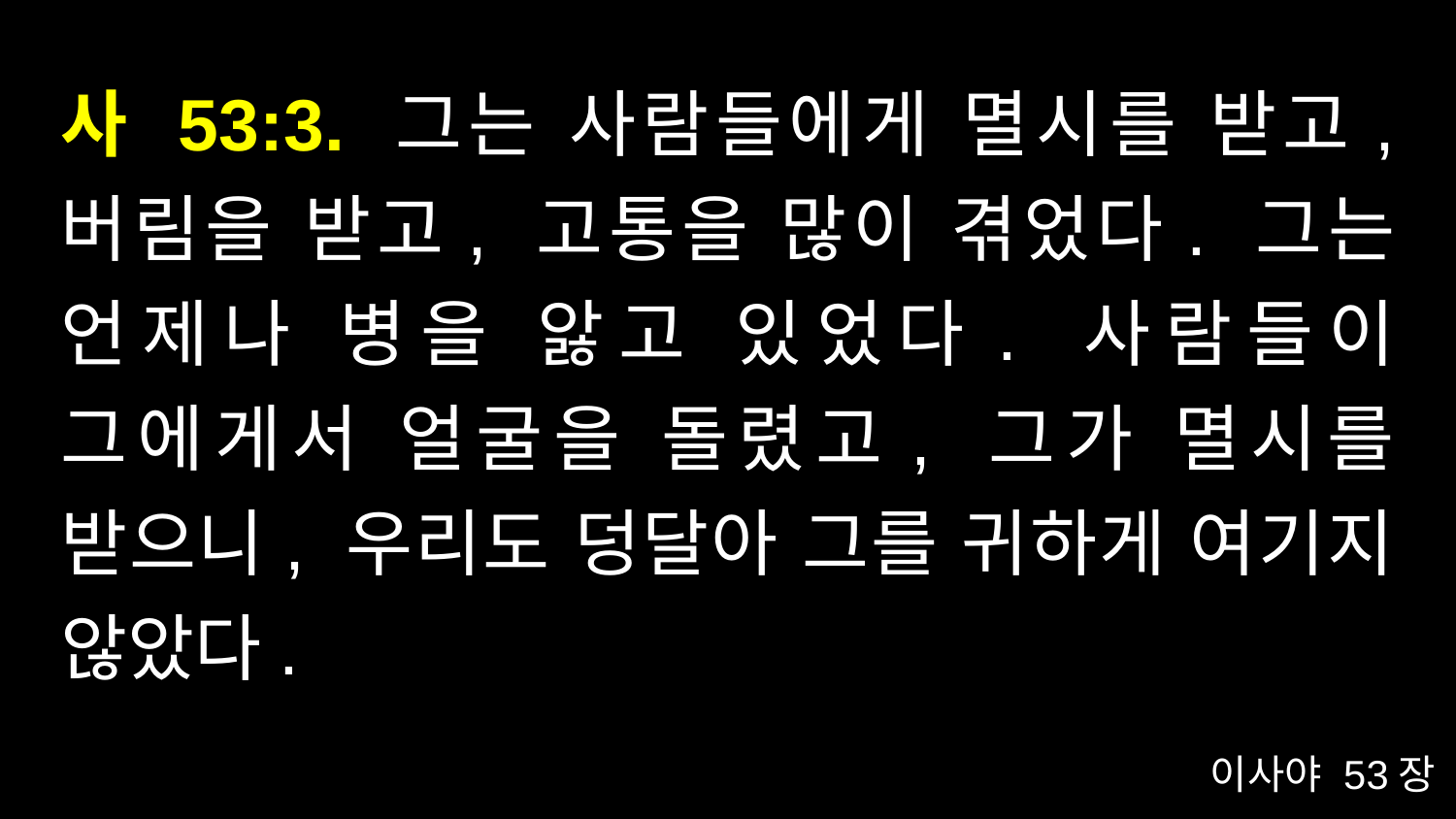

# 사 53:3. 그는 사람들에게 멸시를 받고, 버림을 받고, 고통을 많이 겪었다. 그는 언제나 병을 앓고 있었다. 사람들이 그에게서 얼굴을 돌렸고, 그가 멸시를 받으니, 우리도 덩달아 그를 귀하게 여기지 않았다.
이사야 53장